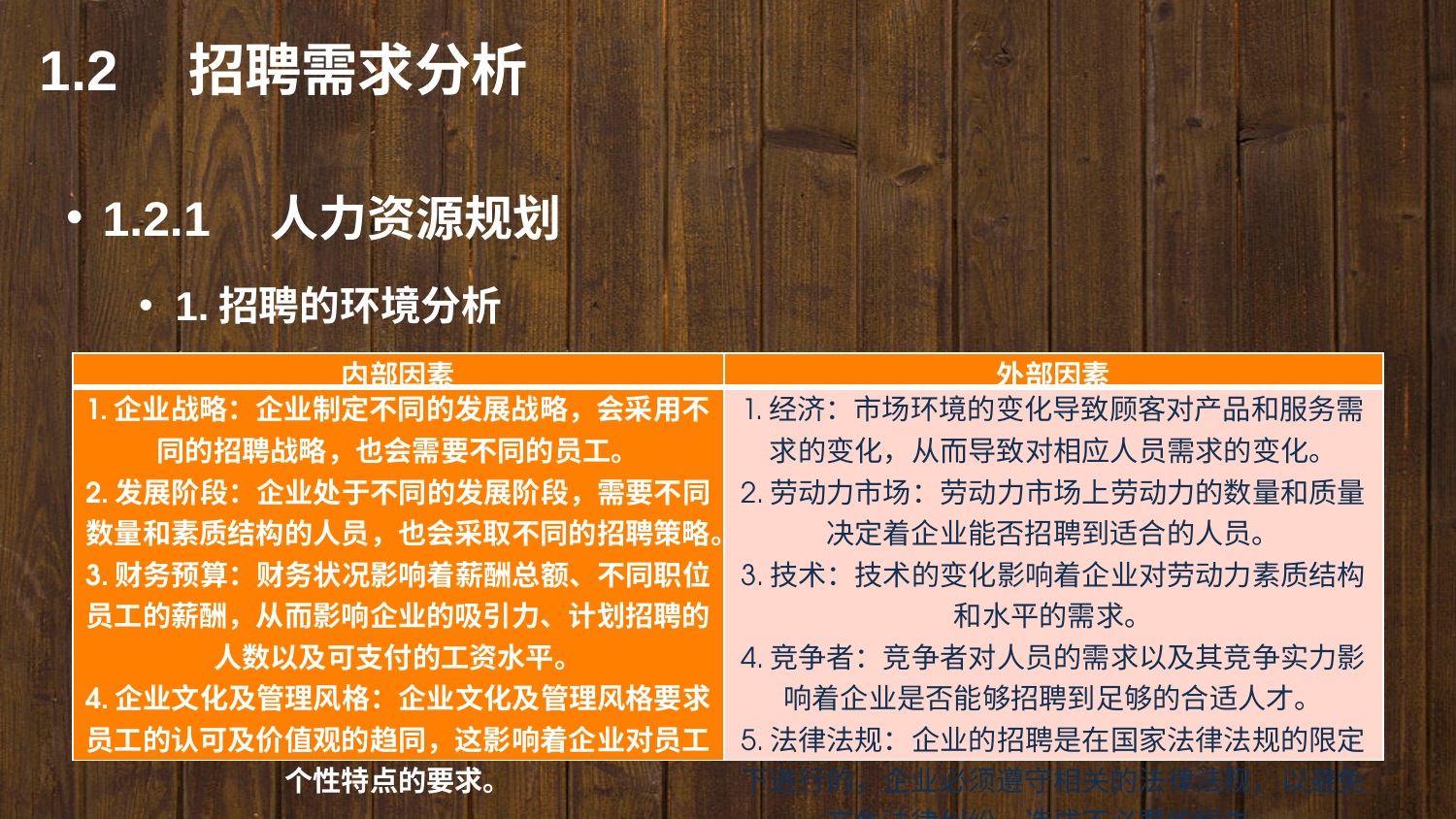

1.2　招聘需求分析
1.2.1　人力资源规划
1.招聘的环境分析
| 内部因素 | 外部因素 |
| --- | --- |
| 1.企业战略：企业制定不同的发展战略，会采用不同的招聘战略，也会需要不同的员工。 2.发展阶段：企业处于不同的发展阶段，需要不同数量和素质结构的人员，也会采取不同的招聘策略。 3.财务预算：财务状况影响着薪酬总额、不同职位员工的薪酬，从而影响企业的吸引力、计划招聘的人数以及可支付的工资水平。 4.企业文化及管理风格：企业文化及管理风格要求员工的认可及价值观的趋同，这影响着企业对员工个性特点的要求。 | 1.经济：市场环境的变化导致顾客对产品和服务需求的变化，从而导致对相应人员需求的变化。 2.劳动力市场：劳动力市场上劳动力的数量和质量决定着企业能否招聘到适合的人员。 3.技术：技术的变化影响着企业对劳动力素质结构和水平的需求。 4.竞争者：竞争者对人员的需求以及其竞争实力影响着企业是否能够招聘到足够的合适人才。 5.法律法规：企业的招聘是在国家法律法规的限定下进行的，企业必须遵守相关的法律法规，以避免产生法律纠纷，造成不必要的损失。 |